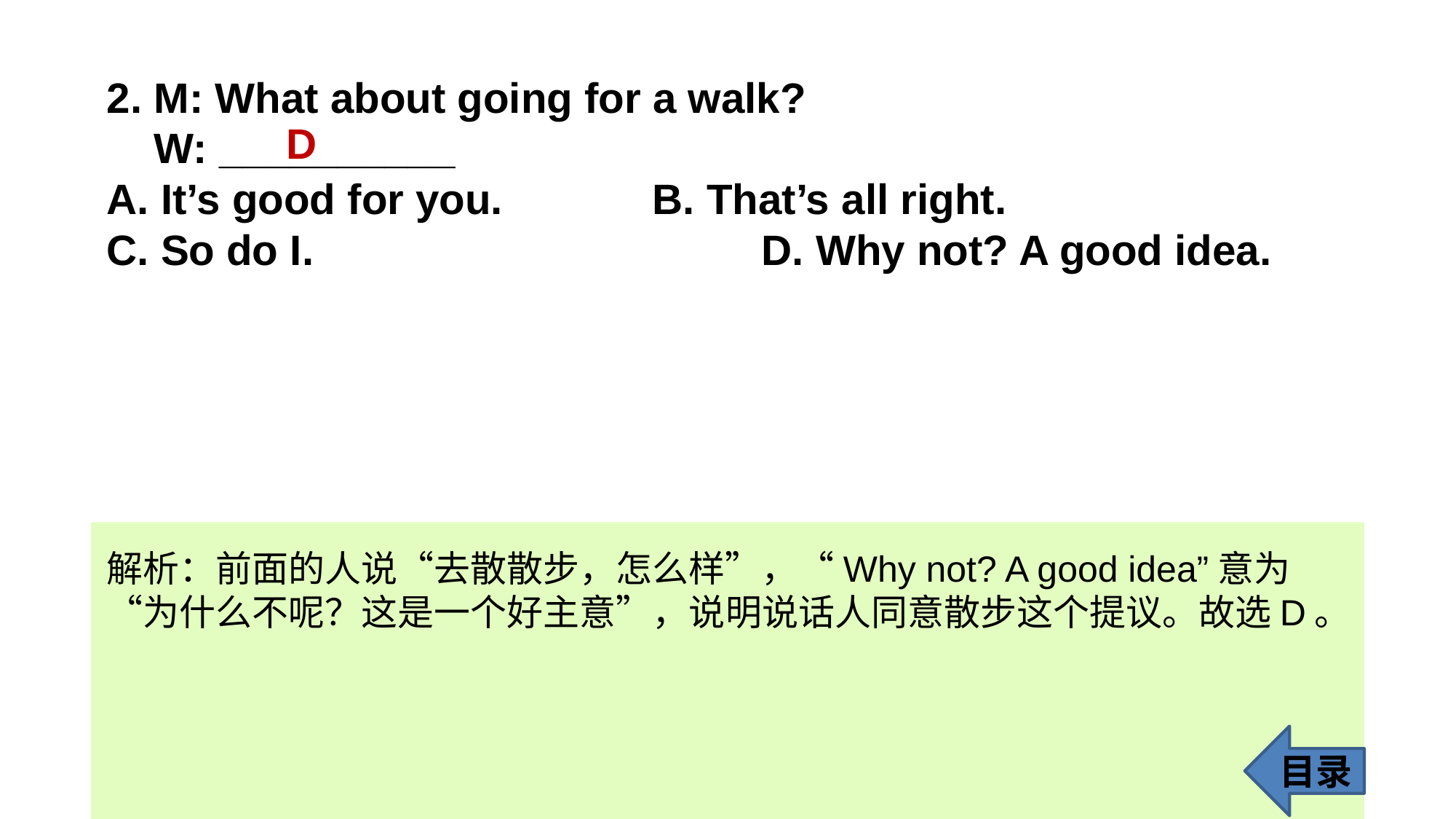

2. M: What about going for a walk?
    W: __________
A. It’s good for you. 		B. That’s all right.
C. So do I. 				D. Why not? A good idea.
D

解析：前面的人说“去散散步，怎么样”，“Why not? A good idea”意为“为什么不呢？这是一个好主意”，说明说话人同意散步这个提议。故选D。
目录
6